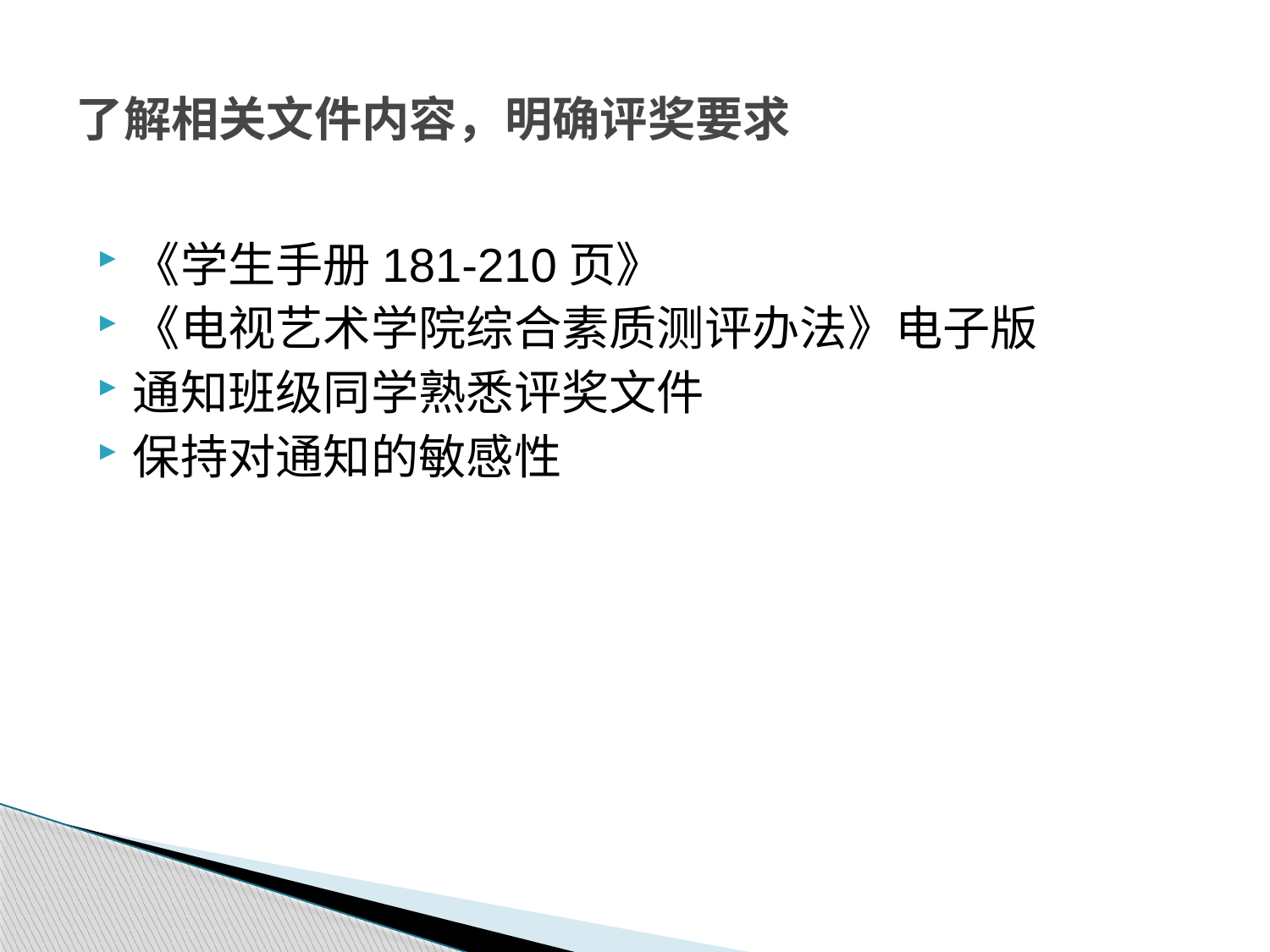

# 了解相关文件内容，明确评奖要求
《学生手册181-210页》
《电视艺术学院综合素质测评办法》电子版
通知班级同学熟悉评奖文件
保持对通知的敏感性